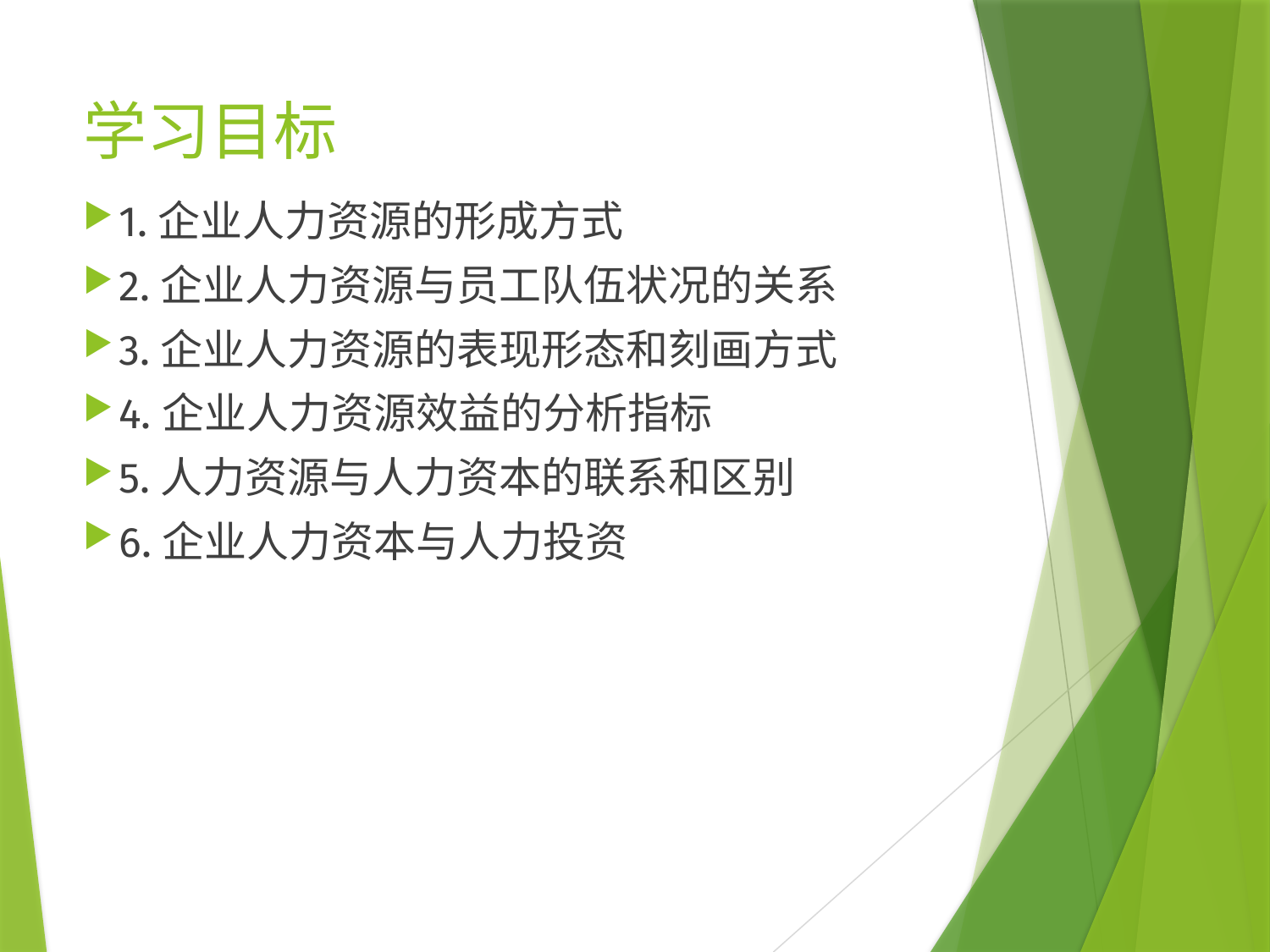

# 学习目标
1.企业人力资源的形成方式
2.企业人力资源与员工队伍状况的关系
3.企业人力资源的表现形态和刻画方式
4.企业人力资源效益的分析指标
5.人力资源与人力资本的联系和区别
6.企业人力资本与人力投资